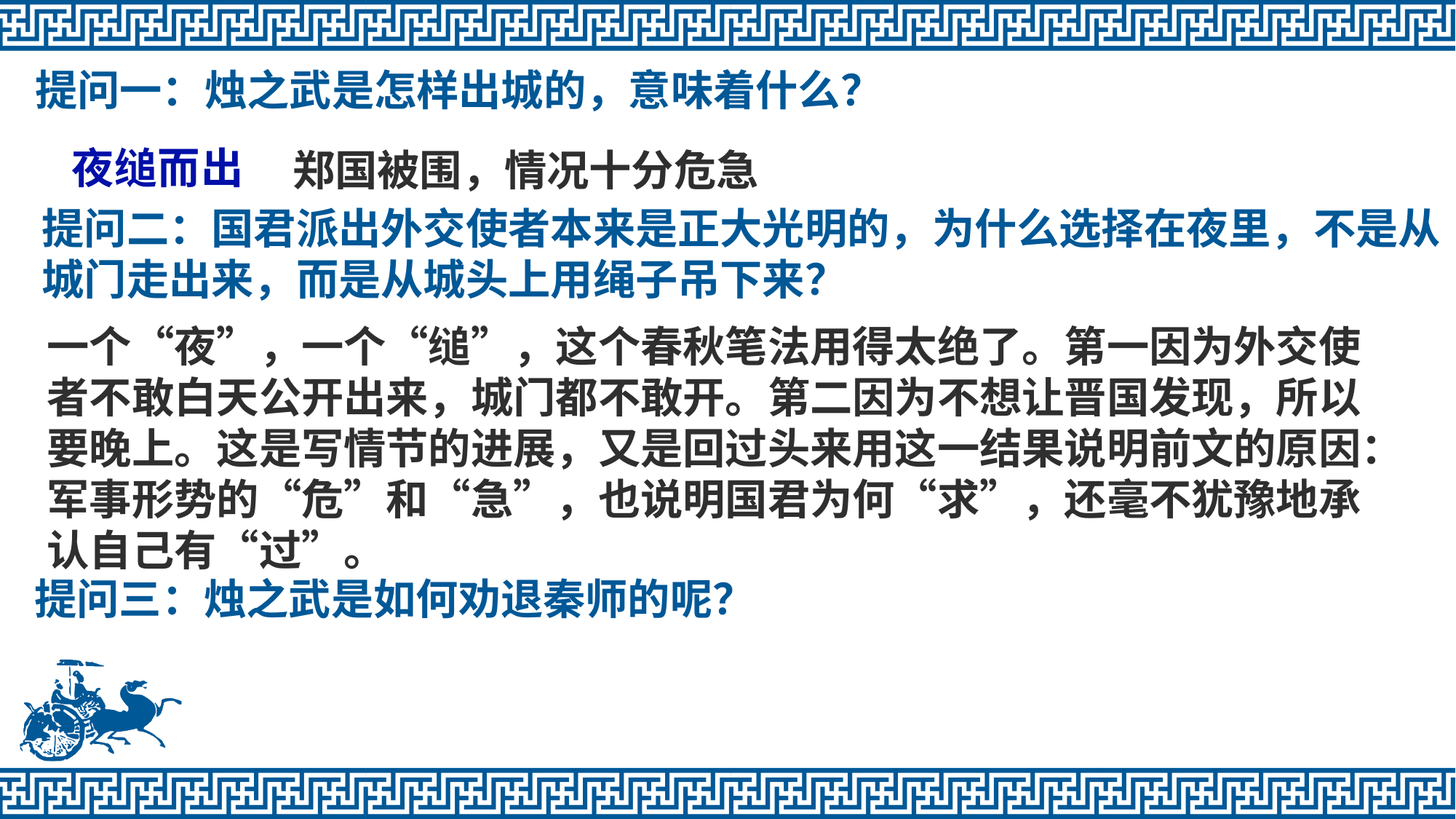

提问一：烛之武是怎样出城的，意味着什么？
夜缒而出
郑国被围，情况十分危急
提问二：国君派出外交使者本来是正大光明的，为什么选择在夜里，不是从
城门走出来，而是从城头上用绳子吊下来？
一个“夜”，一个“缒”，这个春秋笔法用得太绝了。第一因为外交使者不敢白天公开出来，城门都不敢开。第二因为不想让晋国发现，所以要晚上。这是写情节的进展，又是回过头来用这一结果说明前文的原因：军事形势的“危”和“急”，也说明国君为何“求”，还毫不犹豫地承认自己有“过”。
提问三：烛之武是如何劝退秦师的呢？